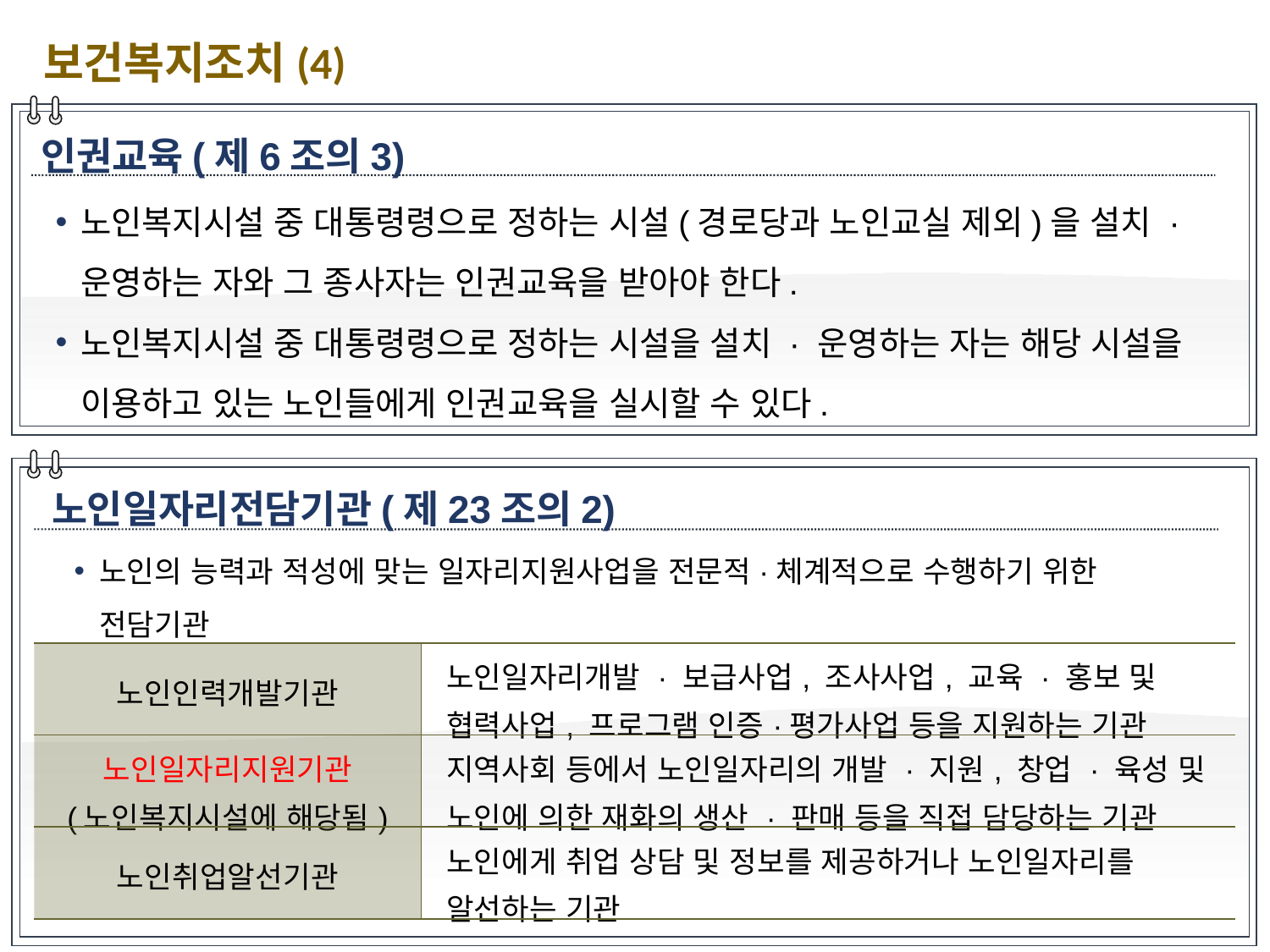

보건복지조치(4)

인권교육(제6조의3)

노인복지시설 중 대통령령으로 정하는 시설(경로당과 노인교실 제외)을 설치 · 운영하는 자와 그 종사자는 인권교육을 받아야 한다.
노인복지시설 중 대통령령으로 정하는 시설을 설치 · 운영하는 자는 해당 시설을 이용하고 있는 노인들에게 인권교육을 실시할 수 있다.

노인일자리전담기관(제23조의2)
노인의 능력과 적성에 맞는 일자리지원사업을 전문적·체계적으로 수행하기 위한 전담기관

| 노인인력개발기관 | 노인일자리개발 · 보급사업, 조사사업, 교육 · 홍보 및 협력사업, 프로그램 인증·평가사업 등을 지원하는 기관 |
| --- | --- |
| 노인일자리지원기관 (노인복지시설에 해당됨) | 지역사회 등에서 노인일자리의 개발 · 지원, 창업 · 육성 및 노인에 의한 재화의 생산 · 판매 등을 직접 담당하는 기관 |
| 노인취업알선기관 | 노인에게 취업 상담 및 정보를 제공하거나 노인일자리를 알선하는 기관 |